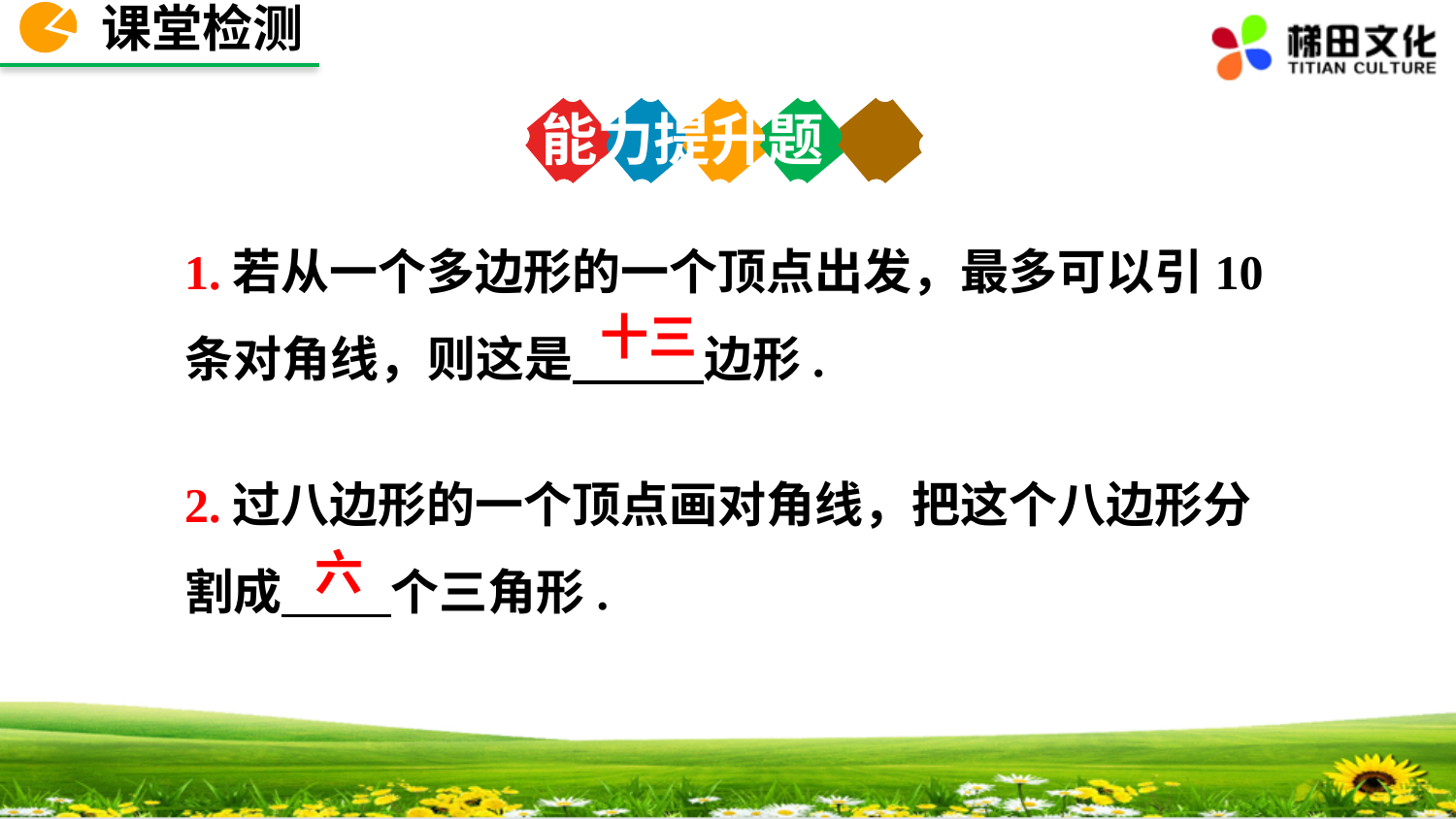

课堂检测

能力提升题

1.若从一个多边形的一个顶点出发，最多可以引10条对角线，则这是            边形.
十三
2.过八边形的一个顶点画对角线，把这个八边形分割成          个三角形.
六